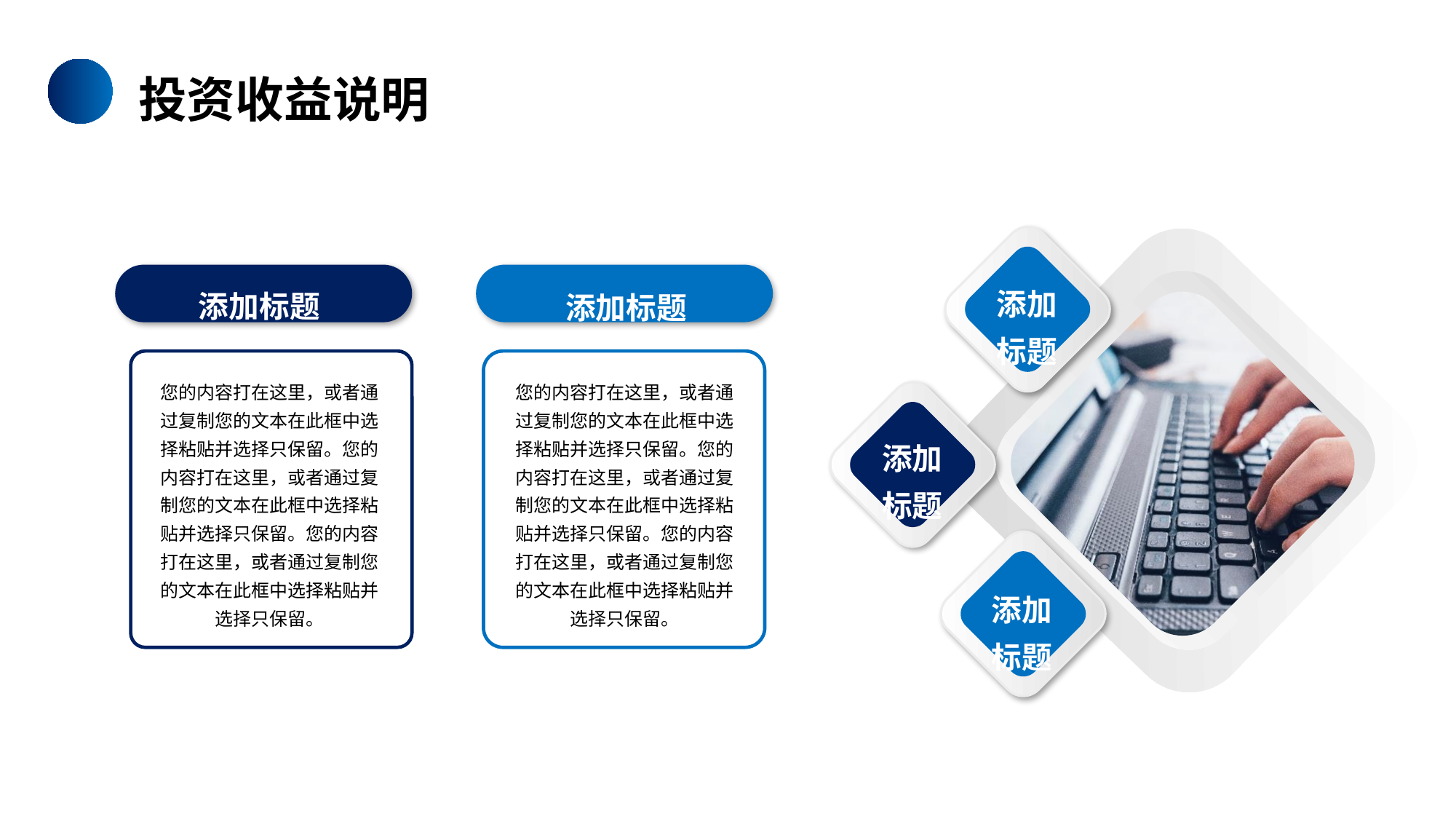

投资收益说明

添加标题

添加标题

添加标题

您的内容打在这里，或者通过复制您的文本在此框中选择粘贴并选择只保留。您的内容打在这里，或者通过复制您的文本在此框中选择粘贴并选择只保留。您的内容打在这里，或者通过复制您的文本在此框中选择粘贴并选择只保留。
您的内容打在这里，或者通过复制您的文本在此框中选择粘贴并选择只保留。您的内容打在这里，或者通过复制您的文本在此框中选择粘贴并选择只保留。您的内容打在这里，或者通过复制您的文本在此框中选择粘贴并选择只保留。

添加
标题

添加
标题